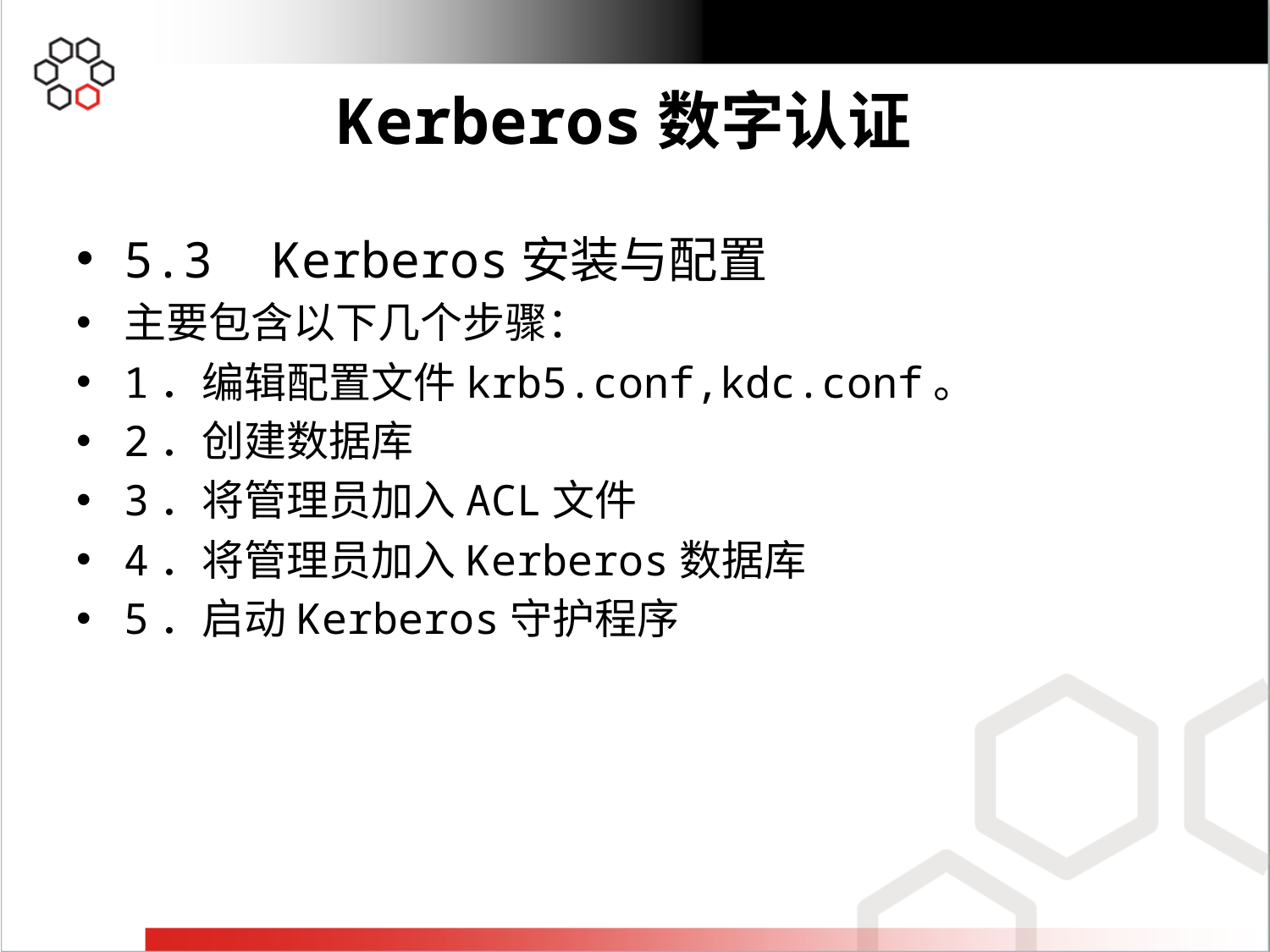

#
5.3  Kerberos安装与配置
主要包含以下几个步骤：
1．编辑配置文件krb5.conf,kdc.conf。
2．创建数据库
3．将管理员加入ACL文件
4．将管理员加入Kerberos数据库
5．启动Kerberos守护程序